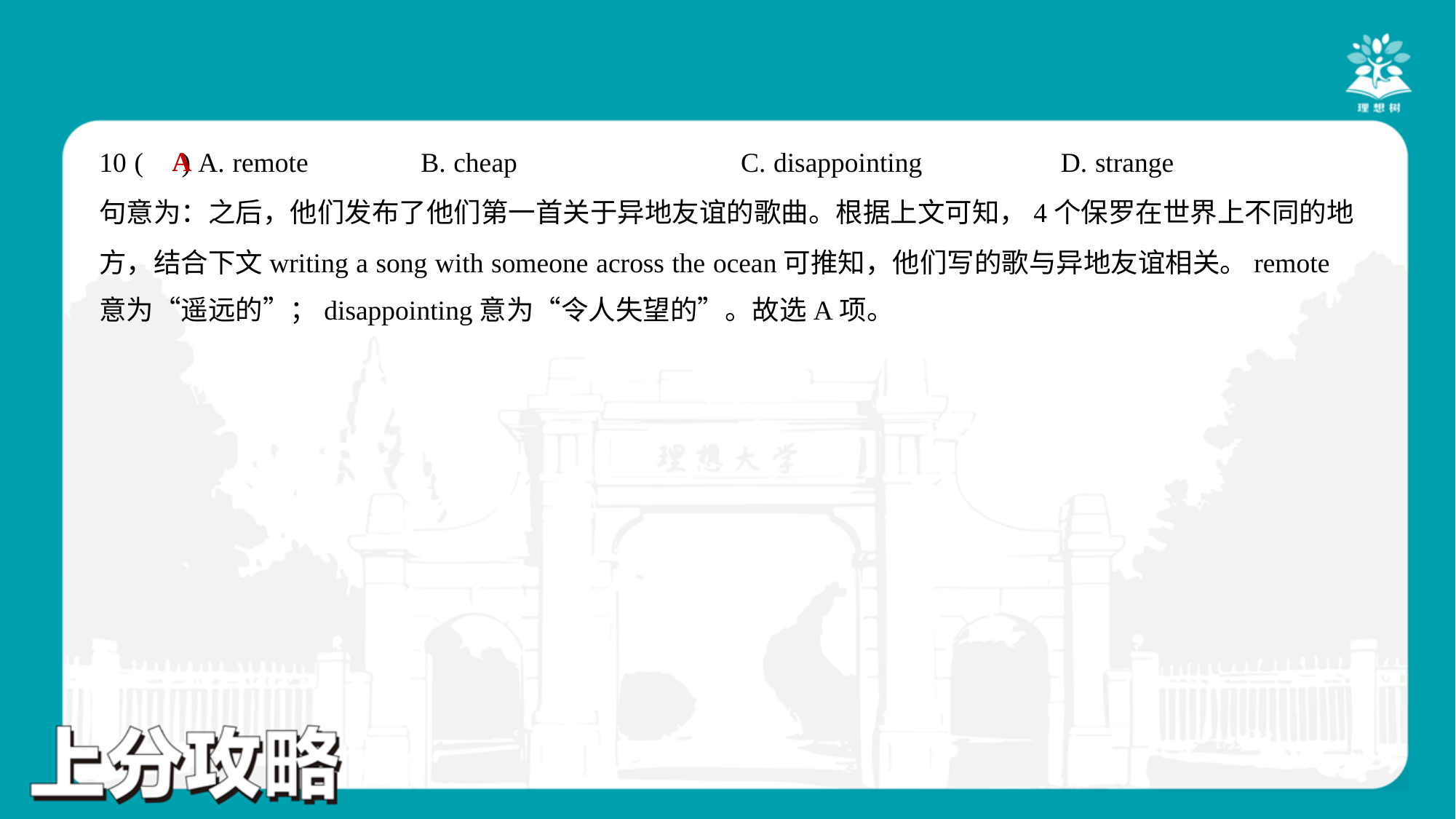

A
10 (     ) A. remote	B. cheap	C. disappointing	D. strange
句意为：之后，他们发布了他们第一首关于异地友谊的歌曲。根据上文可知，4个保罗在世界上不同的地
方，结合下文writing a song with someone across the ocean可推知，他们写的歌与异地友谊相关。remote
意为“遥远的”；disappointing意为“令人失望的”。故选A项。